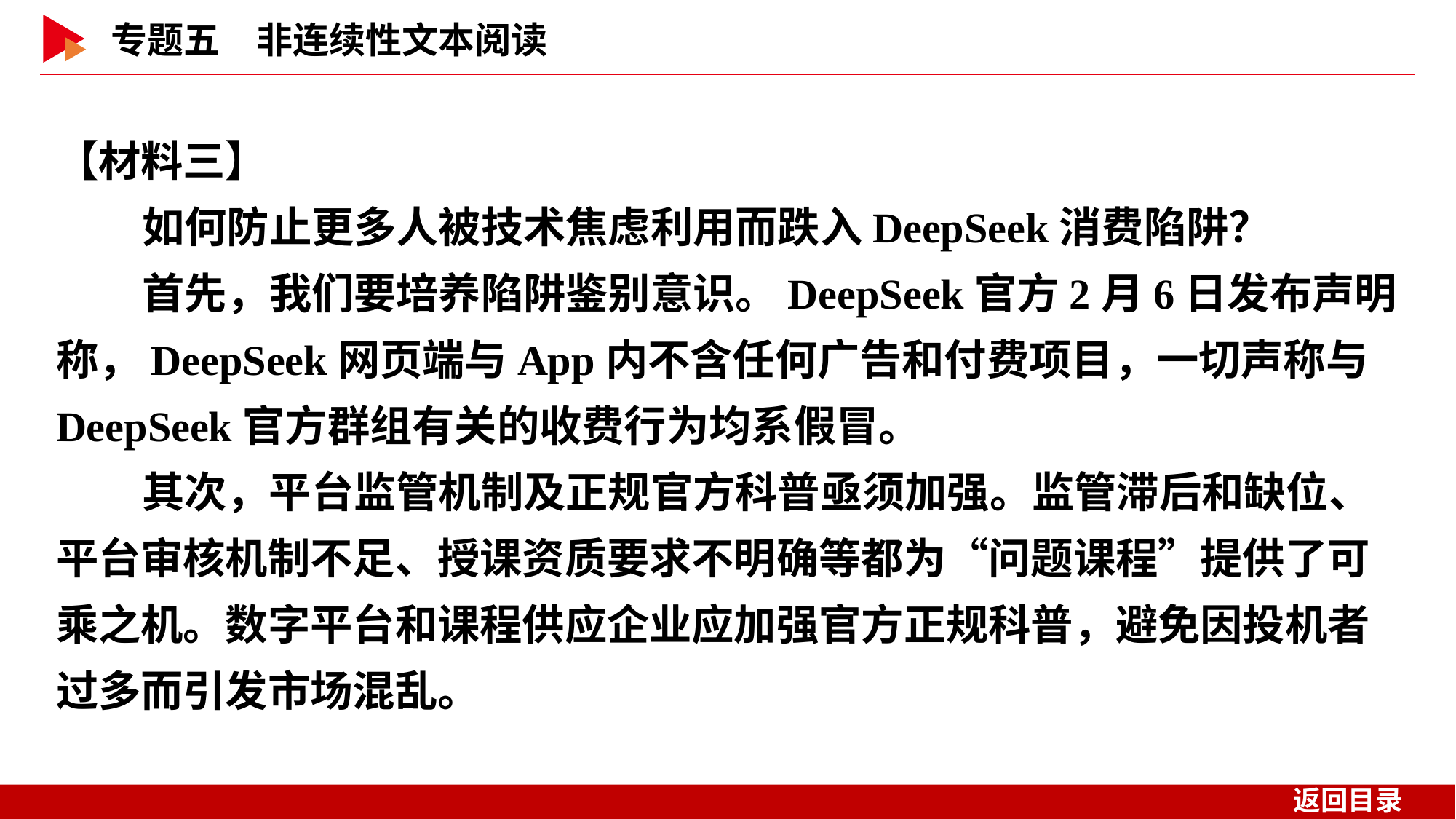

【材料三】
如何防止更多人被技术焦虑利用而跌入DeepSeek消费陷阱？
首先，我们要培养陷阱鉴别意识。DeepSeek官方2月6日发布声明称，DeepSeek网页端与App内不含任何广告和付费项目，一切声称与DeepSeek官方群组有关的收费行为均系假冒。
其次，平台监管机制及正规官方科普亟须加强。监管滞后和缺位、平台审核机制不足、授课资质要求不明确等都为“问题课程”提供了可乘之机。数字平台和课程供应企业应加强官方正规科普，避免因投机者过多而引发市场混乱。